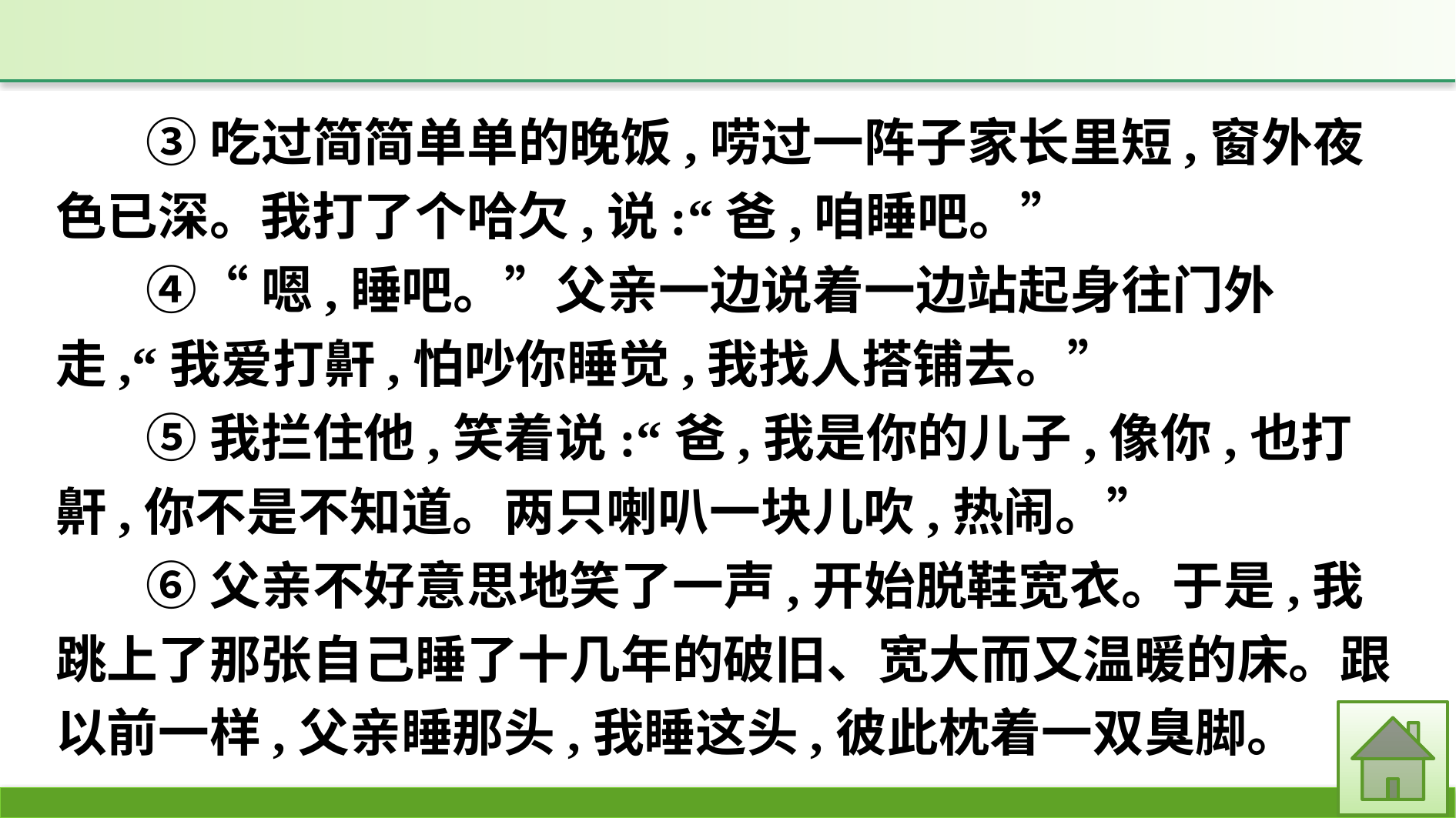

③吃过简简单单的晚饭,唠过一阵子家长里短,窗外夜色已深。我打了个哈欠,说:“爸,咱睡吧。”
④“嗯,睡吧。”父亲一边说着一边站起身往门外走,“我爱打鼾,怕吵你睡觉,我找人搭铺去。”
⑤我拦住他,笑着说:“爸,我是你的儿子,像你,也打鼾,你不是不知道。两只喇叭一块儿吹,热闹。”
⑥父亲不好意思地笑了一声,开始脱鞋宽衣。于是,我跳上了那张自己睡了十几年的破旧、宽大而又温暖的床。跟以前一样,父亲睡那头,我睡这头,彼此枕着一双臭脚。